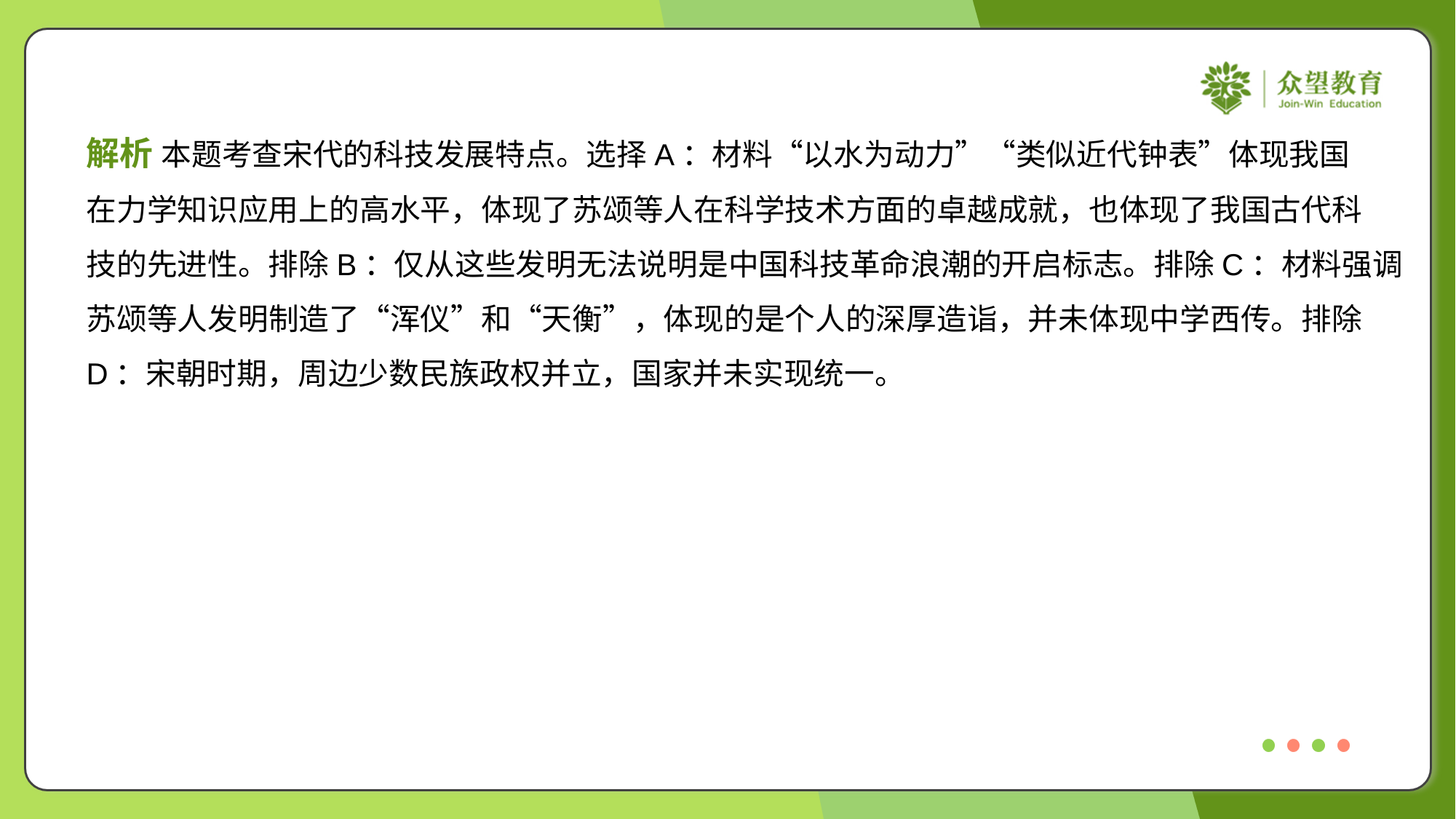

解析 本题考查宋代的科技发展特点。选择A：材料“以水为动力”“类似近代钟表”体现我国
在力学知识应用上的高水平，体现了苏颂等人在科学技术方面的卓越成就，也体现了我国古代科
技的先进性。排除B：仅从这些发明无法说明是中国科技革命浪潮的开启标志。排除C：材料强调
苏颂等人发明制造了“浑仪”和“天衡”，体现的是个人的深厚造诣，并未体现中学西传。排除
D：宋朝时期，周边少数民族政权并立，国家并未实现统一。